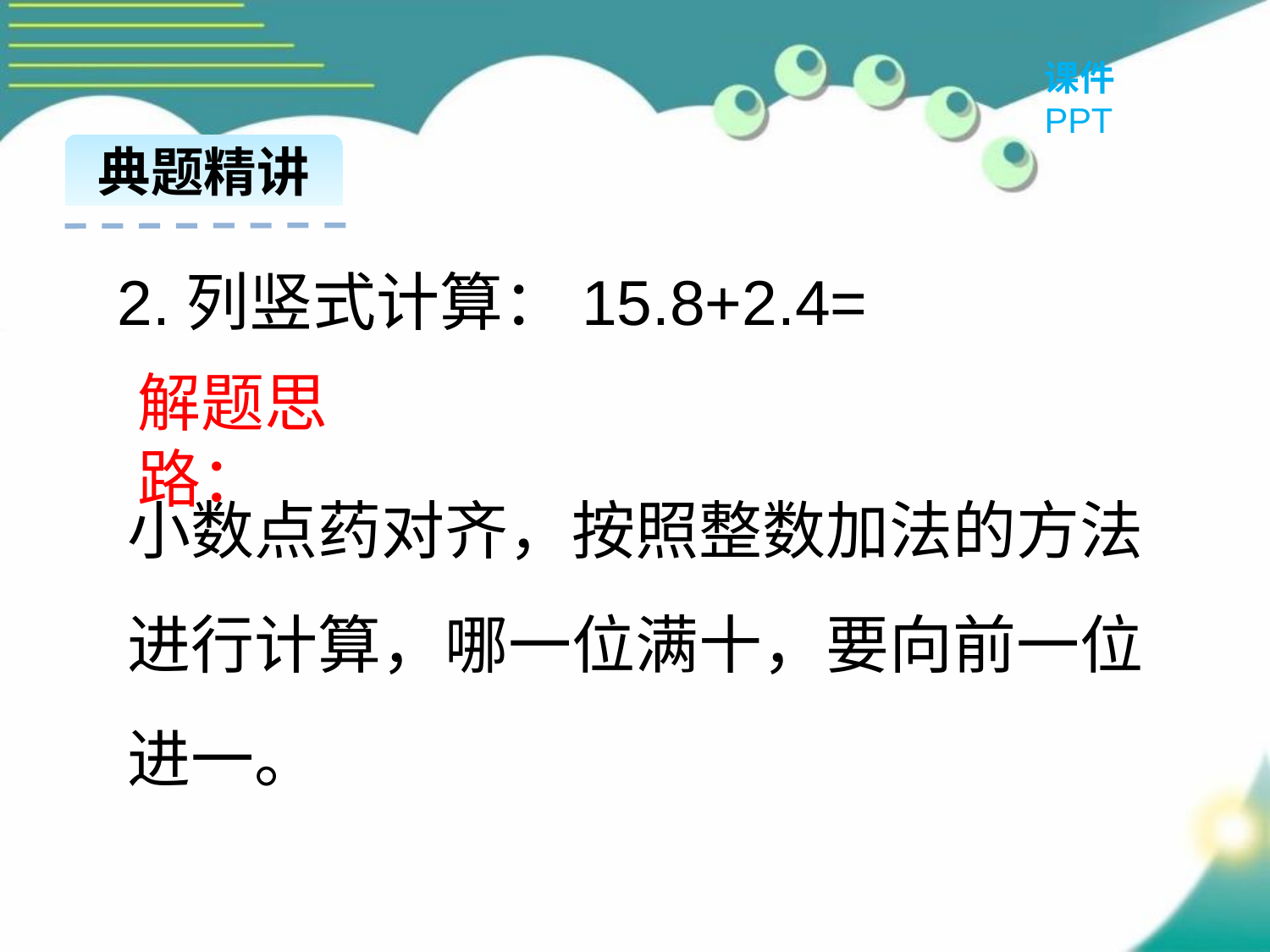

课件PPT
典题精讲

2.列竖式计算：15.8+2.4=
解题思路：
小数点药对齐，按照整数加法的方法进行计算，哪一位满十，要向前一位进一。